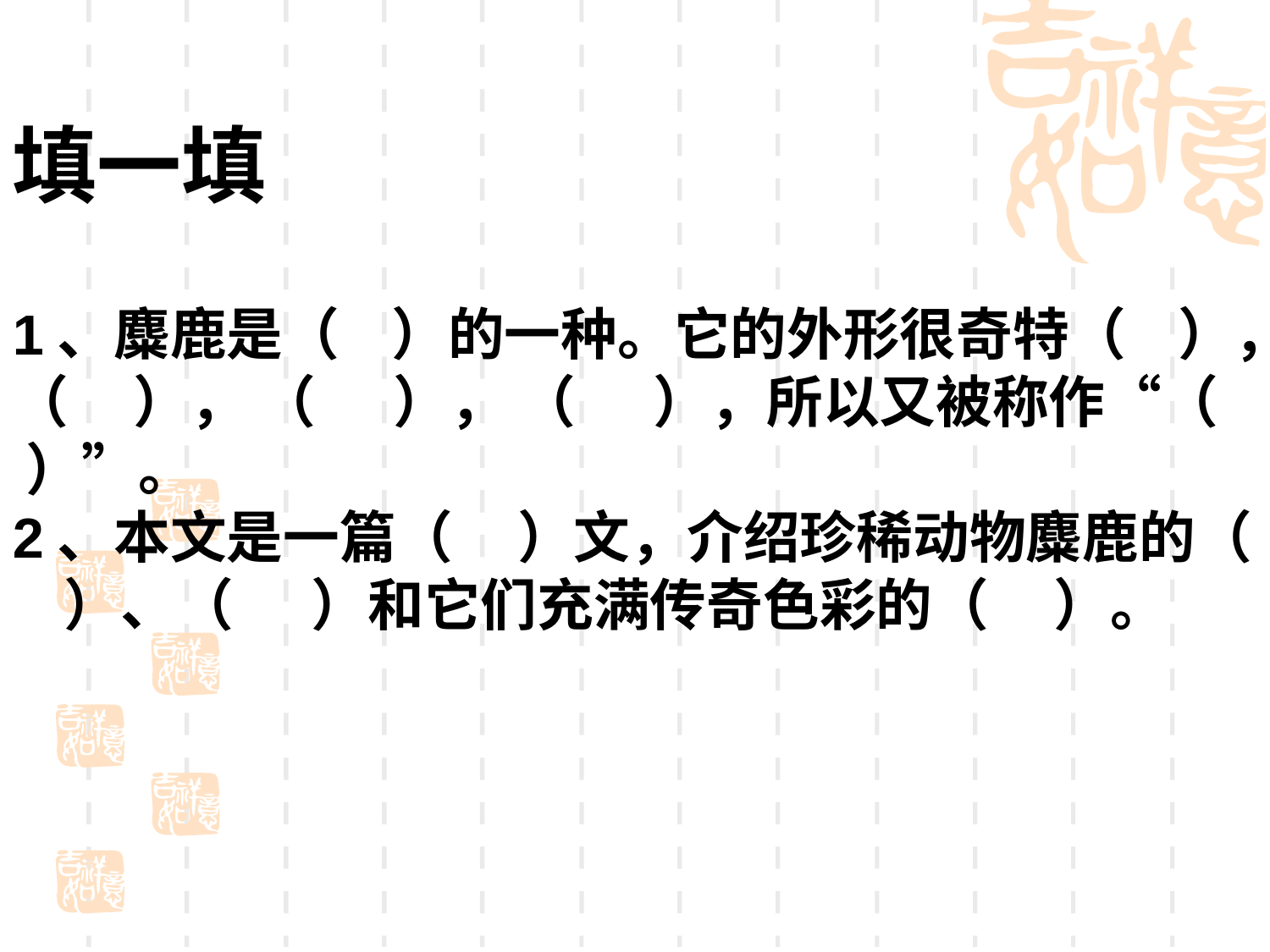

填一填

1、麋鹿是（    ）的一种。它的外形很奇特（    ），（     ）， （      ）， （      ），所以又被称作“（     ）”。
2、本文是一篇（     ）文，介绍珍稀动物麋鹿的（     ）、（      ）和它们充满传奇色彩的（     ）。